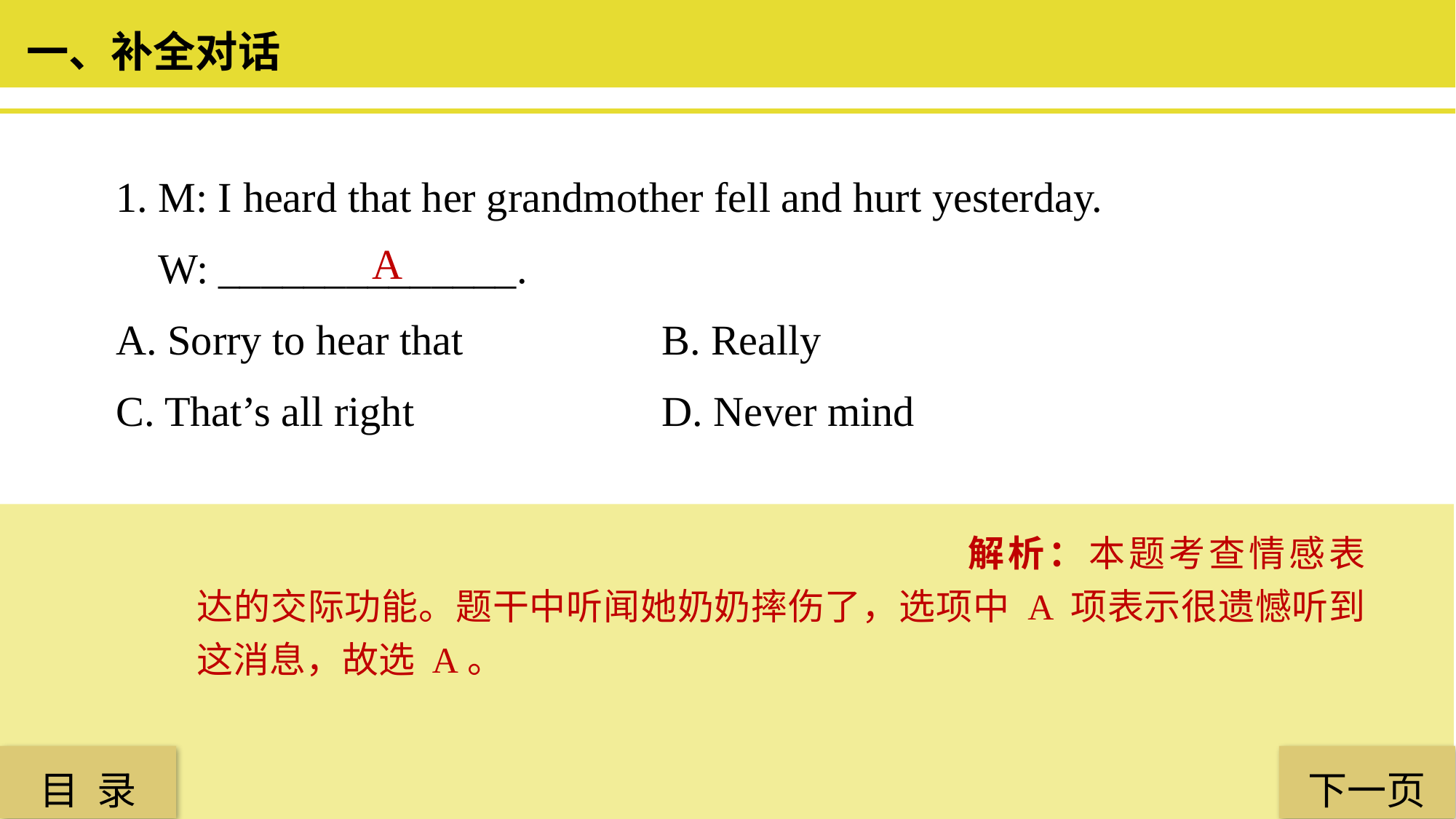

一、补全对话
1. M: I heard that her grandmother fell and hurt yesterday.
    W: ______________.
A. Sorry to hear that 		B. Really
C. That’s all right 			D. Never mind
 A
解析：本题考查情感表达的交际功能。题干中听闻她奶奶摔伤了，选项中 A 项表示很遗憾听到这消息，故选 A。